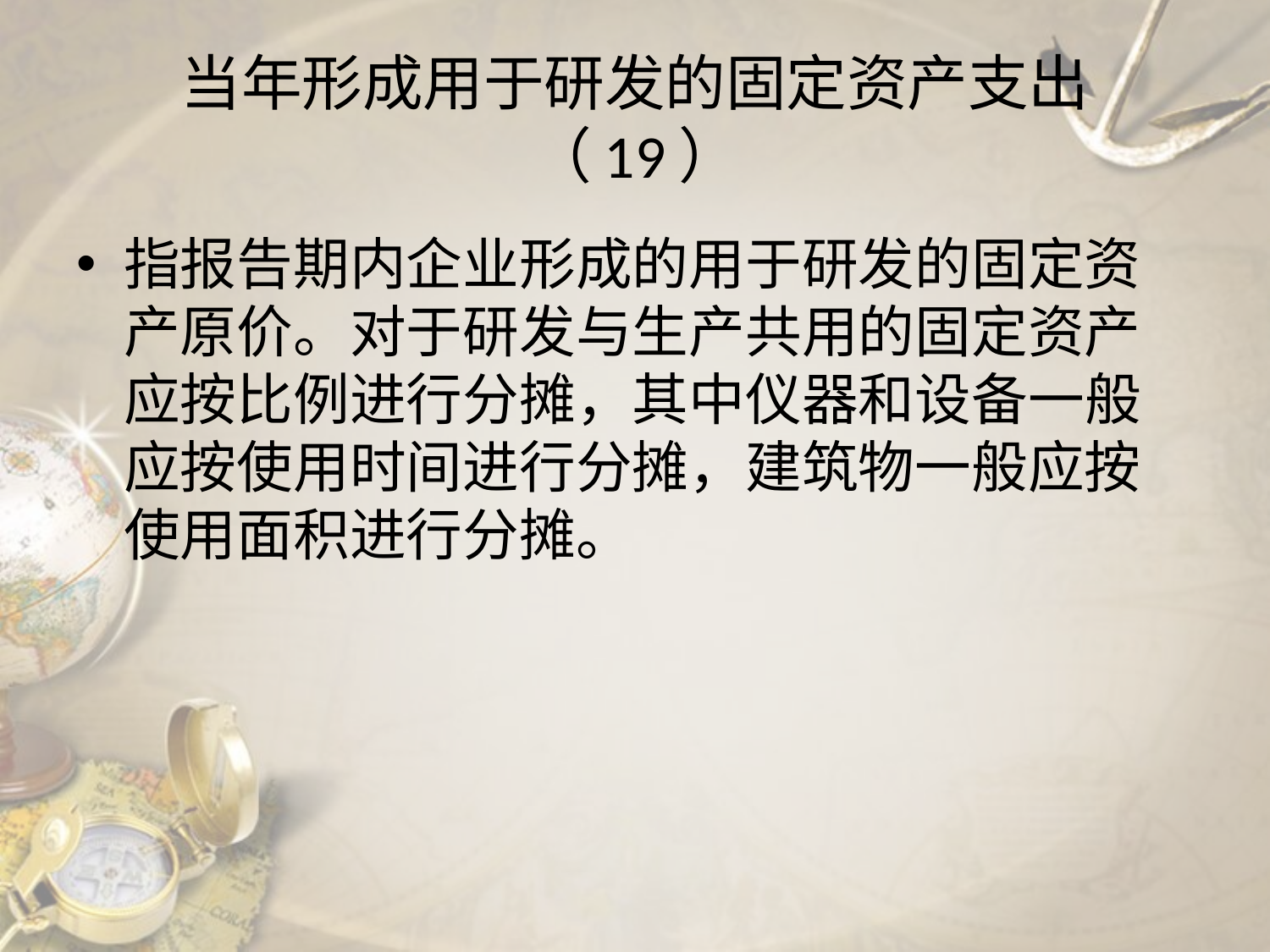

# 当年形成用于研发的固定资产支出 （19）
指报告期内企业形成的用于研发的固定资产原价。对于研发与生产共用的固定资产应按比例进行分摊，其中仪器和设备一般应按使用时间进行分摊，建筑物一般应按使用面积进行分摊。